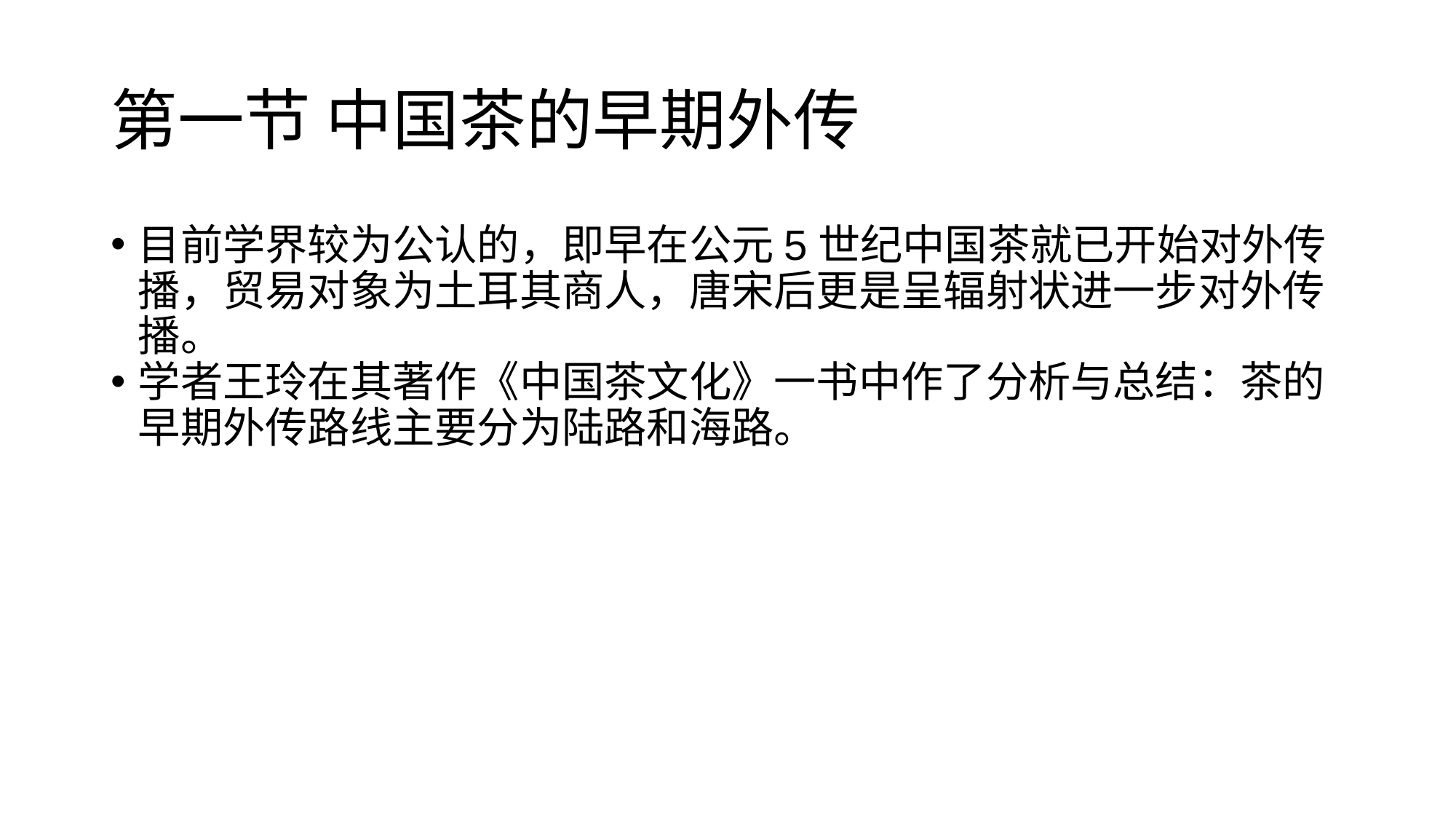

# 第一节 中国茶的早期外传
目前学界较为公认的，即早在公元5世纪中国茶就已开始对外传播，贸易对象为土耳其商人，唐宋后更是呈辐射状进一步对外传播。
学者王玲在其著作《中国茶文化》一书中作了分析与总结：茶的早期外传路线主要分为陆路和海路。